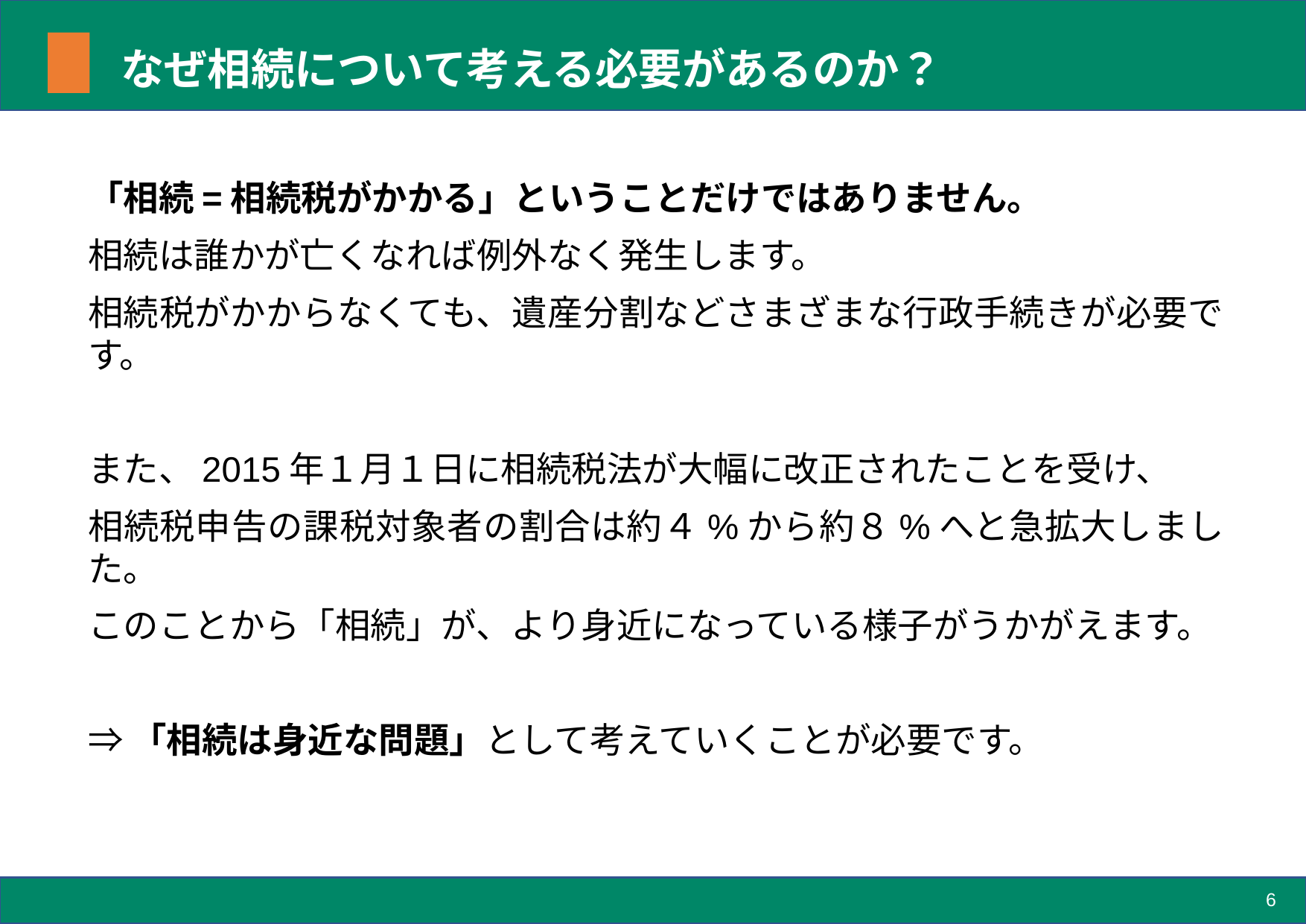

# なぜ相続について考える必要があるのか？
「相続=相続税がかかる」ということだけではありません。
相続は誰かが亡くなれば例外なく発生します。
相続税がかからなくても、遺産分割などさまざまな行政手続きが必要です。

また、2015年１月１日に相続税法が大幅に改正されたことを受け、
相続税申告の課税対象者の割合は約４%から約８%へと急拡大しました。
このことから「相続」が、より身近になっている様子がうかがえます。

⇒「相続は身近な問題」として考えていくことが必要です。